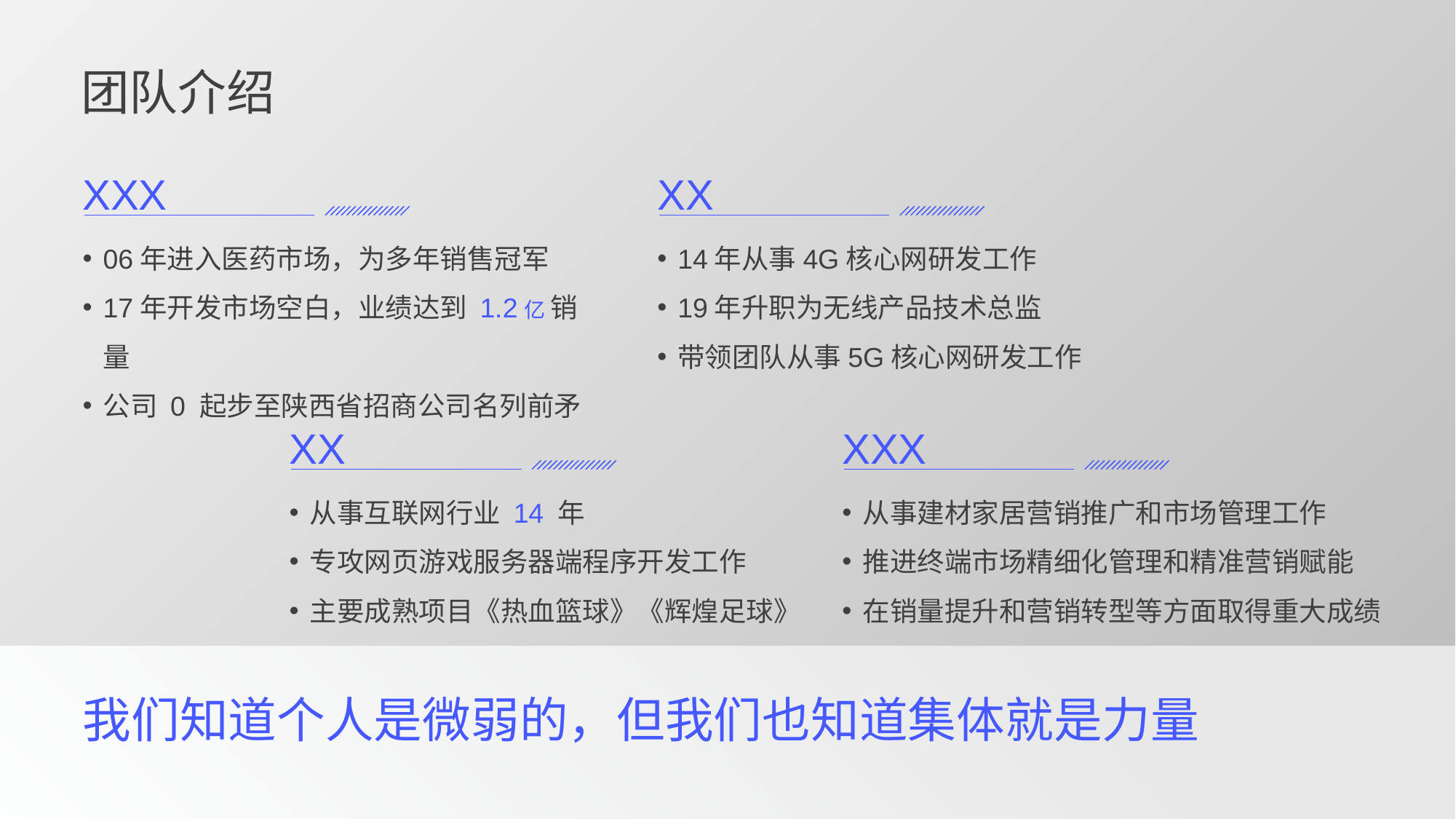

团队介绍
XX
XXX
14年从事4G核心网研发工作
19年升职为无线产品技术总监
带领团队从事5G核心网研发工作
06年进入医药市场，为多年销售冠军
17年开发市场空白，业绩达到 1.2亿 销量
公司 0 起步至陕西省招商公司名列前矛
XX
XXX
从事互联网行业 14 年
专攻网页游戏服务器端程序开发工作
主要成熟项目《热血篮球》《辉煌足球》
从事建材家居营销推广和市场管理工作
推进终端市场精细化管理和精准营销赋能
在销量提升和营销转型等方面取得重大成绩

我们知道个人是微弱的，但我们也知道集体就是力量